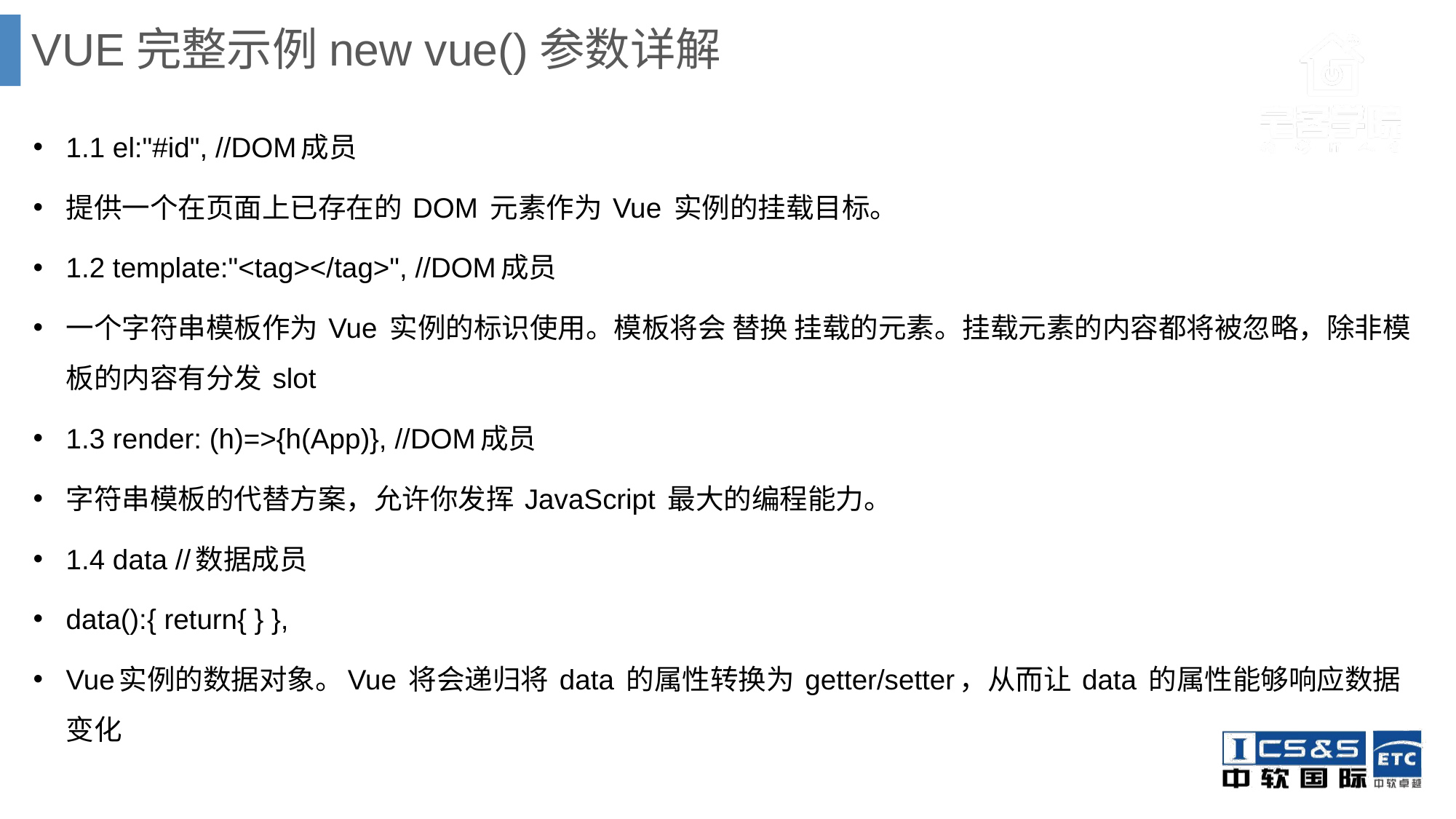

# VUE完整示例new vue()参数详解
1.1 el:"#id", //DOM成员
提供一个在页面上已存在的 DOM 元素作为 Vue 实例的挂载目标。
1.2 template:"<tag></tag>", //DOM成员
一个字符串模板作为 Vue 实例的标识使用。模板将会 替换 挂载的元素。挂载元素的内容都将被忽略，除非模板的内容有分发 slot
1.3 render: (h)=>{h(App)}, //DOM成员
字符串模板的代替方案，允许你发挥 JavaScript 最大的编程能力。
1.4 data //数据成员
data():{ return{ } },
Vue实例的数据对象。Vue 将会递归将 data 的属性转换为 getter/setter，从而让 data 的属性能够响应数据变化